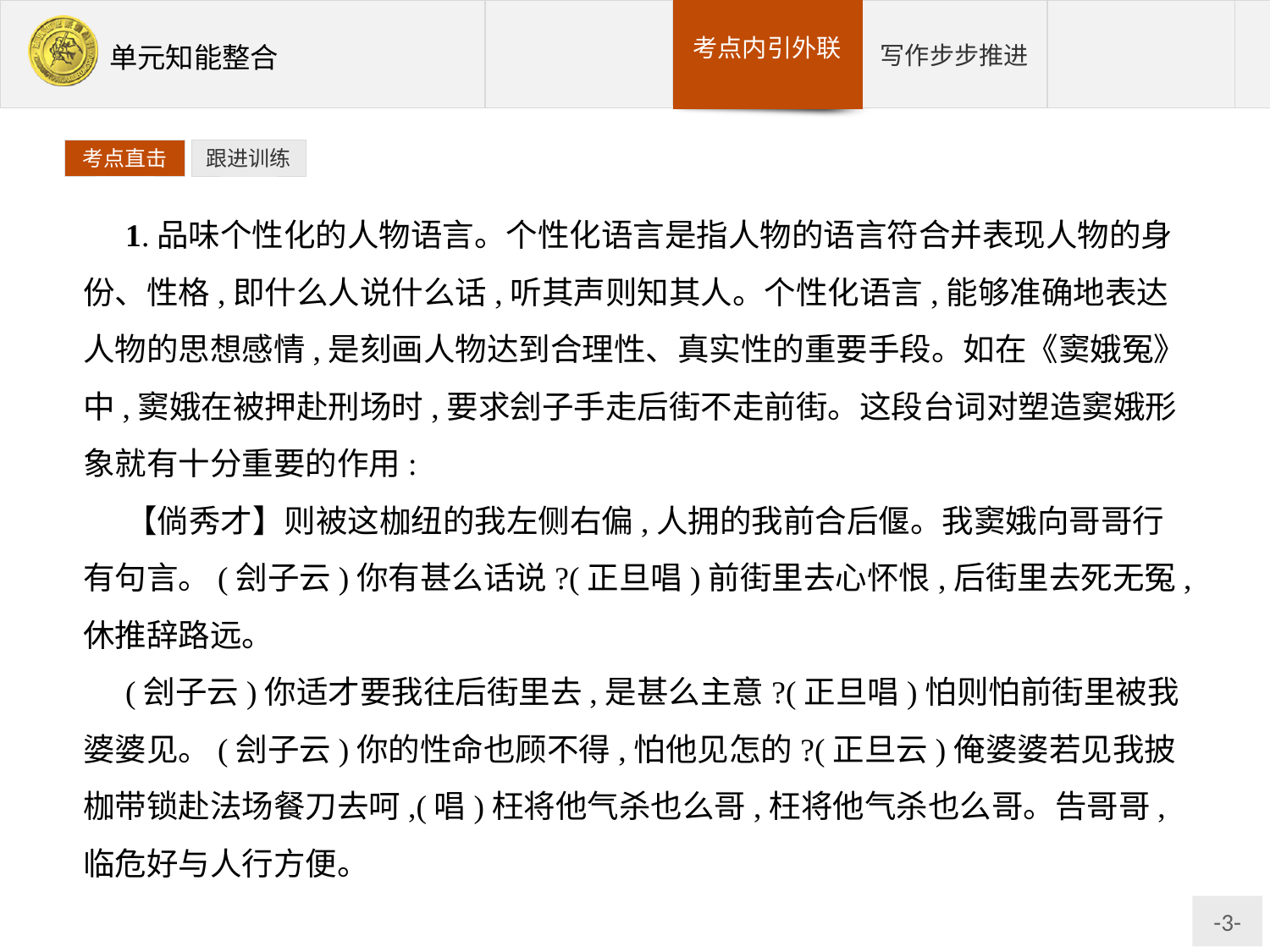

考点直击
跟进训练
1.品味个性化的人物语言。个性化语言是指人物的语言符合并表现人物的身份、性格,即什么人说什么话,听其声则知其人。个性化语言,能够准确地表达人物的思想感情,是刻画人物达到合理性、真实性的重要手段。如在《窦娥冤》中,窦娥在被押赴刑场时,要求刽子手走后街不走前街。这段台词对塑造窦娥形象就有十分重要的作用:
【倘秀才】则被这枷纽的我左侧右偏,人拥的我前合后偃。我窦娥向哥哥行有句言。(刽子云)你有甚么话说?(正旦唱)前街里去心怀恨,后街里去死无冤,休推辞路远。
(刽子云)你适才要我往后街里去,是甚么主意?(正旦唱)怕则怕前街里被我婆婆见。(刽子云)你的性命也顾不得,怕他见怎的?(正旦云)俺婆婆若见我披枷带锁赴法场餐刀去呵,(唱)枉将他气杀也么哥,枉将他气杀也么哥。告哥哥,临危好与人行方便。